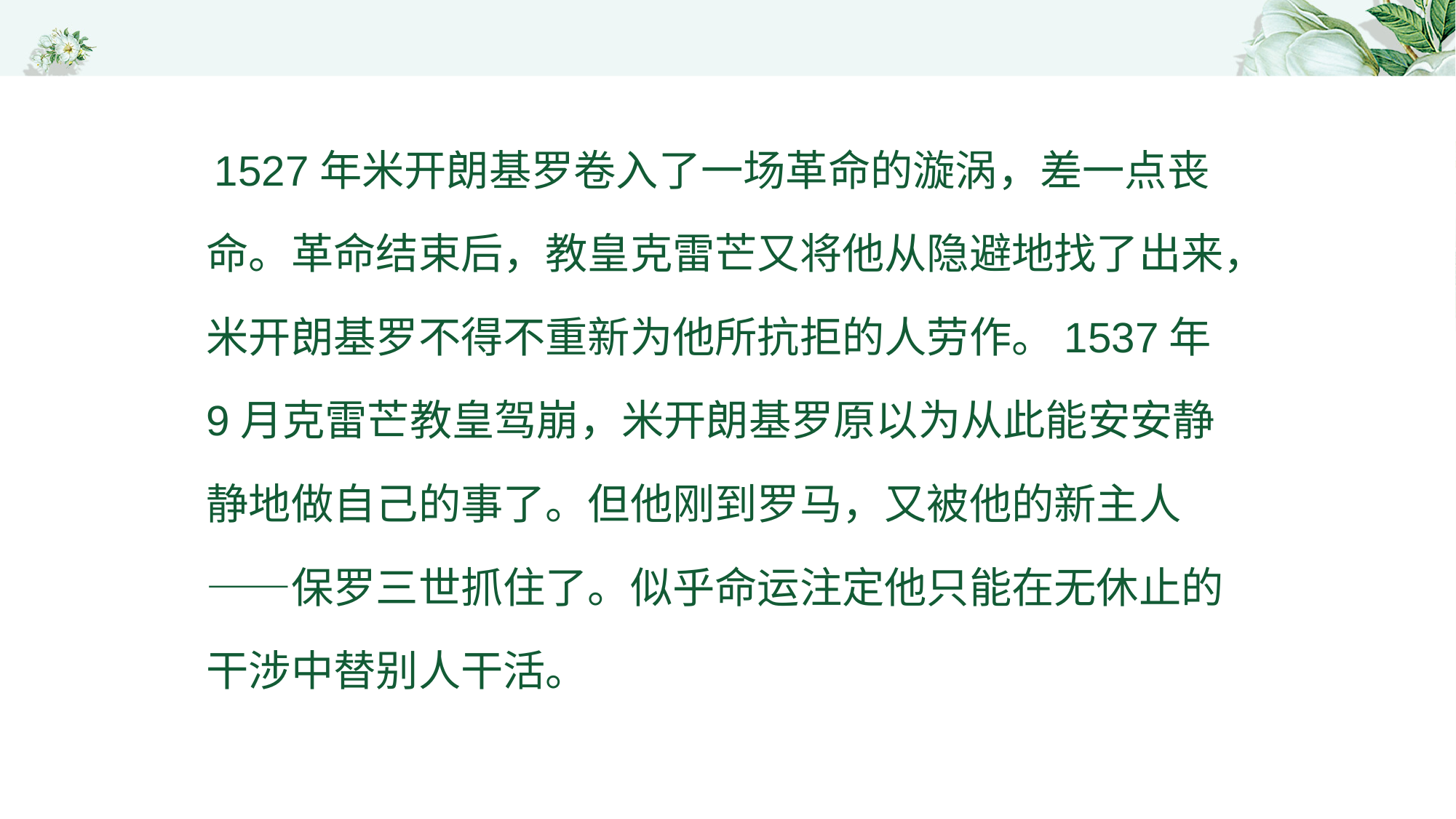

1527年米开朗基罗卷入了一场革命的漩涡，差一点丧命。革命结束后，教皇克雷芒又将他从隐避地找了出来，米开朗基罗不得不重新为他所抗拒的人劳作。1537年9月克雷芒教皇驾崩，米开朗基罗原以为从此能安安静静地做自己的事了。但他刚到罗马，又被他的新主人——保罗三世抓住了。似乎命运注定他只能在无休止的干涉中替别人干活。